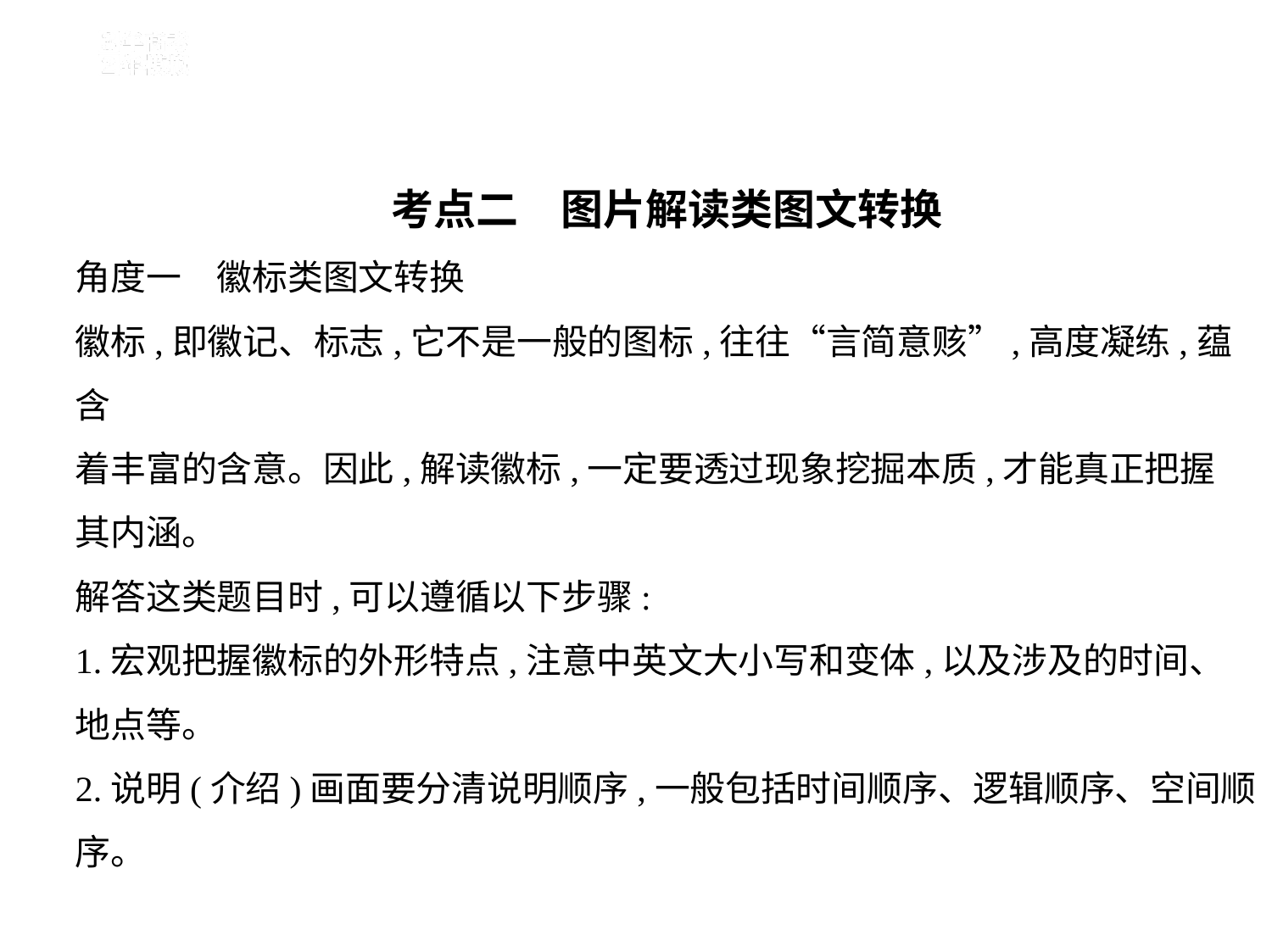

考点二　图片解读类图文转换
角度一　徽标类图文转换
徽标,即徽记、标志,它不是一般的图标,往往“言简意赅”,高度凝练,蕴含
着丰富的含意。因此,解读徽标,一定要透过现象挖掘本质,才能真正把握
其内涵。
解答这类题目时,可以遵循以下步骤:
1.宏观把握徽标的外形特点,注意中英文大小写和变体,以及涉及的时间、
地点等。
2.说明(介绍)画面要分清说明顺序,一般包括时间顺序、逻辑顺序、空间顺
序。